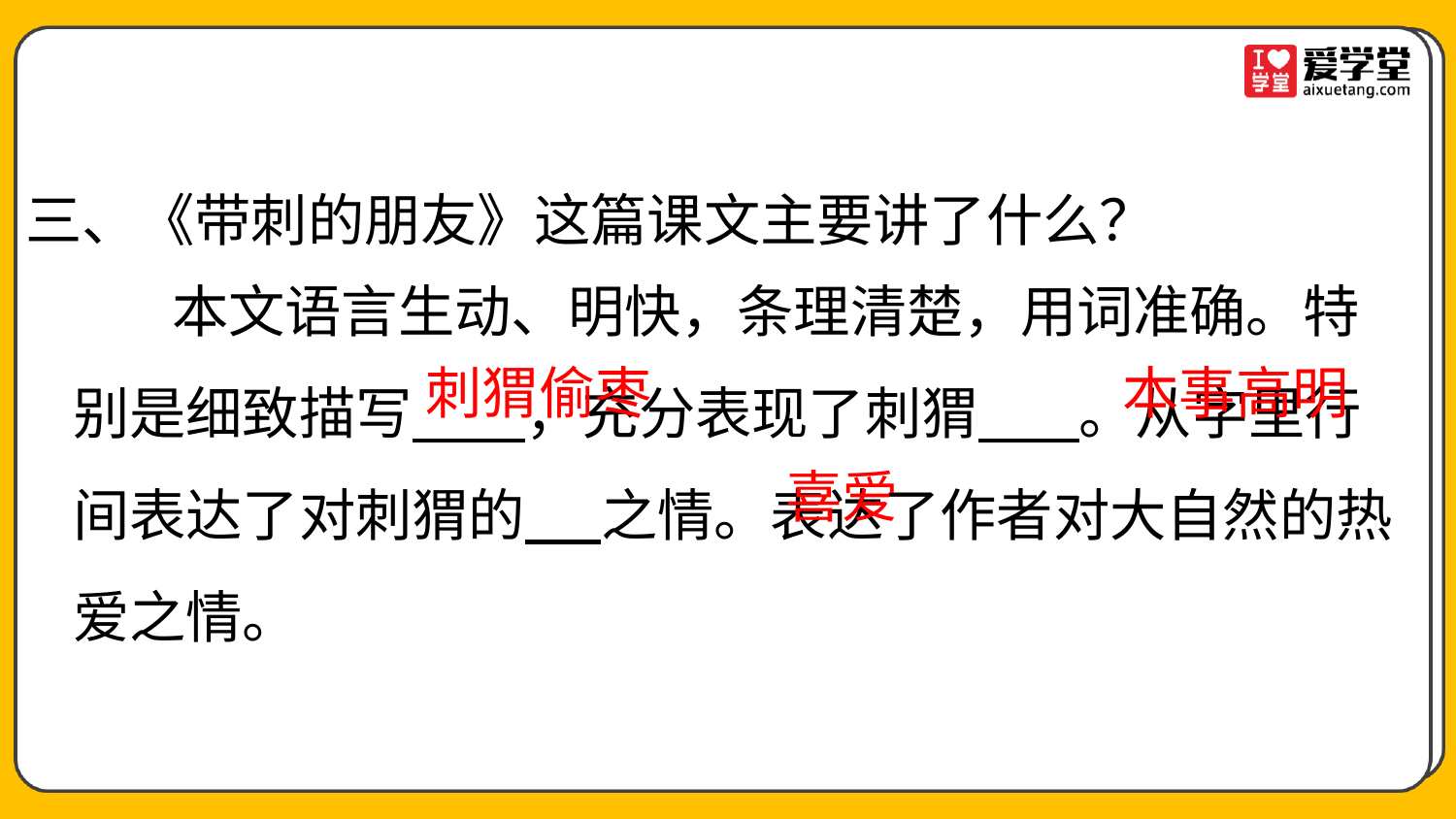

三、《带刺的朋友》这篇课文主要讲了什么？
本文语言生动、明快，条理清楚，用词准确。特别是细致描写         ，充分表现了刺猬        。从字里行间表达了对刺猬的      之情。表达了作者对大自然的热爱之情。
刺猬偷枣
本事高明
喜爱